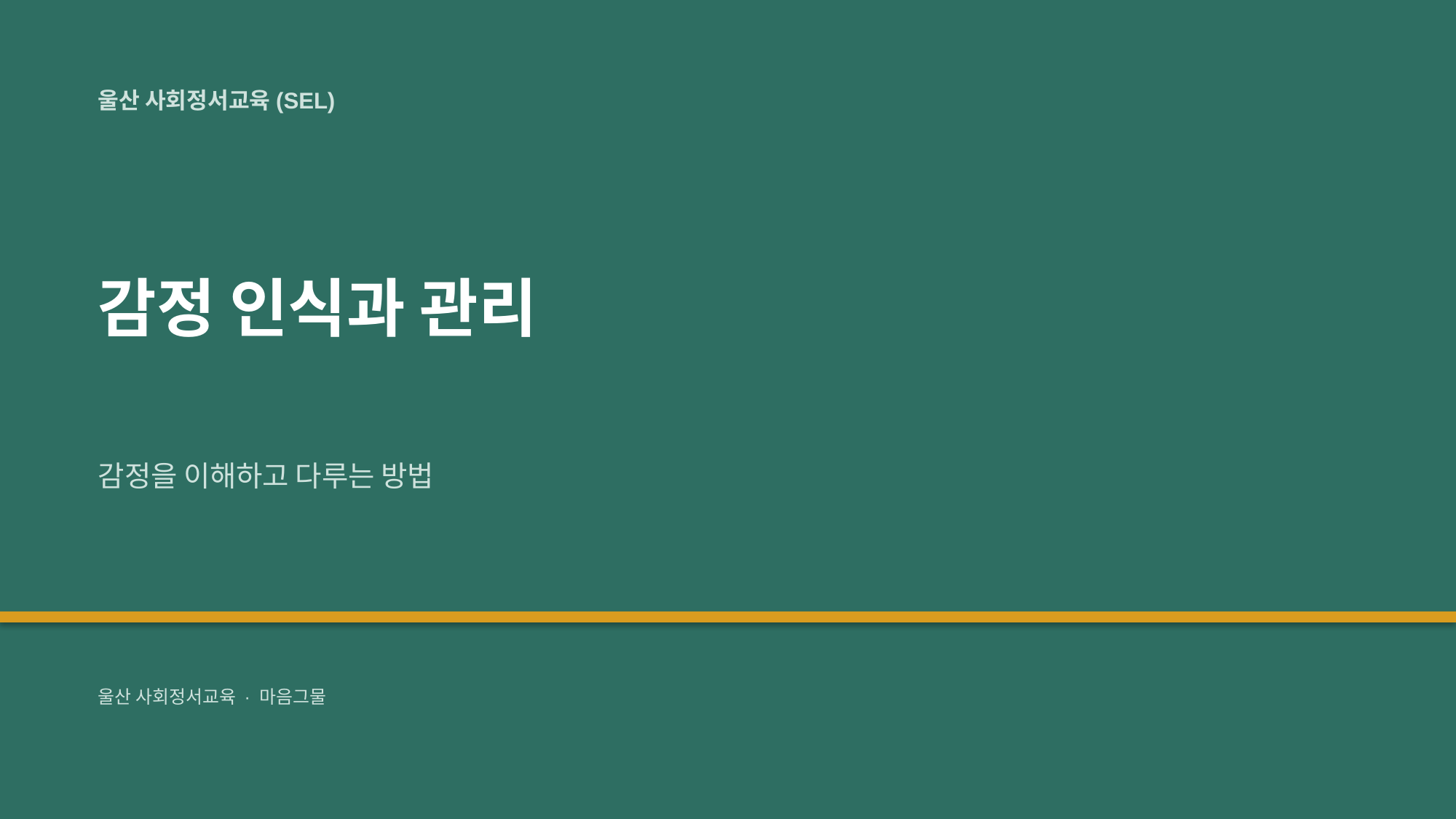

울산 사회정서교육(SEL)
감정 인식과 관리
감정을 이해하고 다루는 방법

울산 사회정서교육 · 마음그물